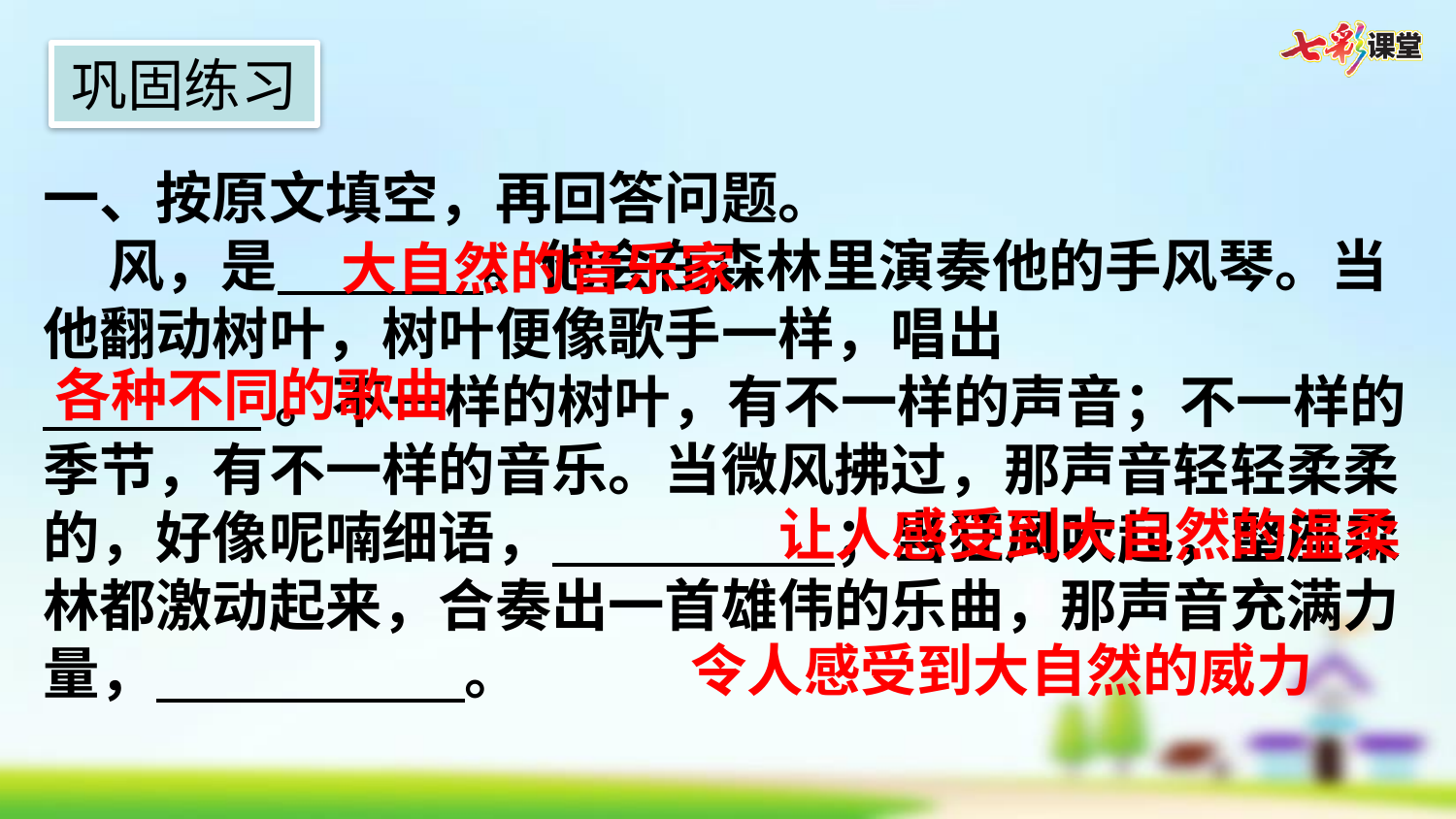

巩固练习
一、按原文填空，再回答问题。
    风，是                。他会在森林里演奏他的手风琴。当他翻动树叶，树叶便像歌手一样，唱出
                 。不一样的树叶，有不一样的声音；不一样的季节，有不一样的音乐。当微风拂过，那声音轻轻柔柔的，好像呢喃细语，                      ；当狂风吹起，整座森林都激动起来，合奏出一首雄伟的乐曲，那声音充满力量，                        。
大自然的音乐家
各种不同的歌曲
让人感受到大自然的温柔
令人感受到大自然的威力